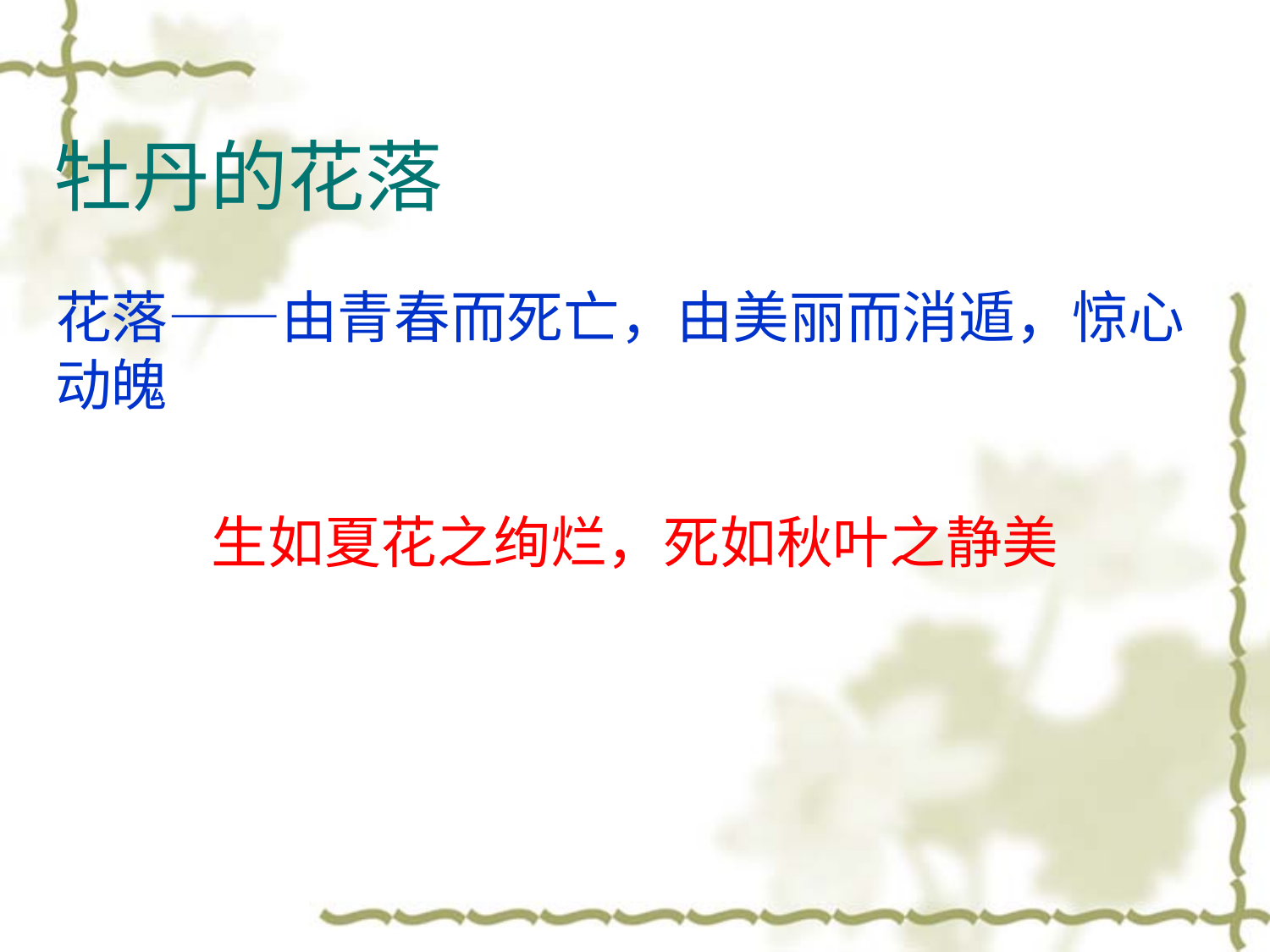

# 牡丹的花落
花落——由青春而死亡，由美丽而消遁，惊心动魄

生如夏花之绚烂，死如秋叶之静美